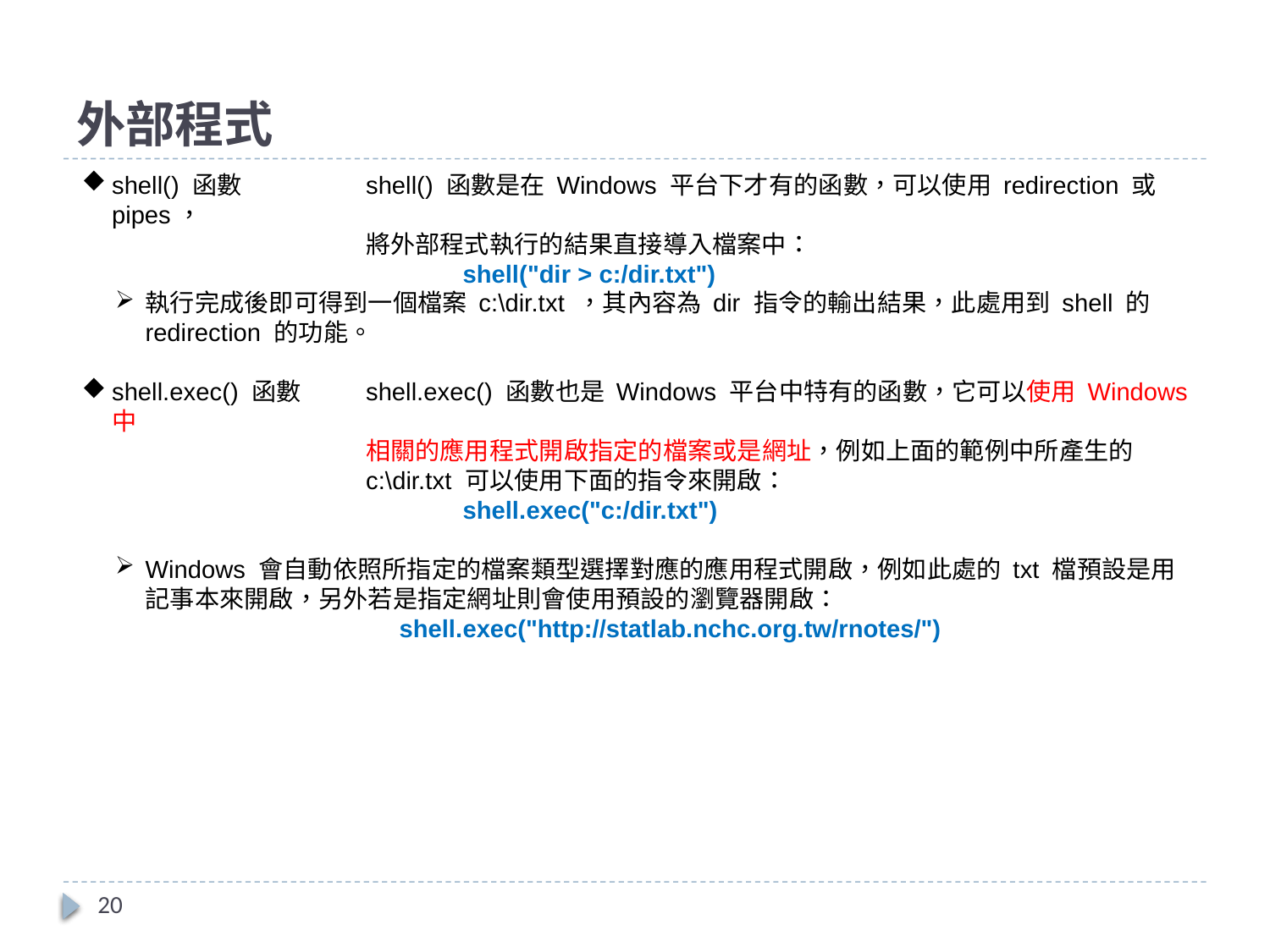

# 外部程式
shell() 函數	shell() 函數是在 Windows 平台下才有的函數，可以使用 redirection 或 pipes，
		將外部程式執行的結果直接導入檔案中：
			shell("dir > c:/dir.txt")
執行完成後即可得到一個檔案 c:\dir.txt ，其內容為 dir 指令的輸出結果，此處用到 shell 的 redirection 的功能。

shell.exec() 函數	shell.exec() 函數也是 Windows 平台中特有的函數，它可以使用 Windows 中
		相關的應用程式開啟指定的檔案或是網址，例如上面的範例中所產生的
		c:\dir.txt 可以使用下面的指令來開啟：
shell.exec("c:/dir.txt")

Windows 會自動依照所指定的檔案類型選擇對應的應用程式開啟，例如此處的 txt 檔預設是用記事本來開啟，另外若是指定網址則會使用預設的瀏覽器開啟：
shell.exec("http://statlab.nchc.org.tw/rnotes/")
20